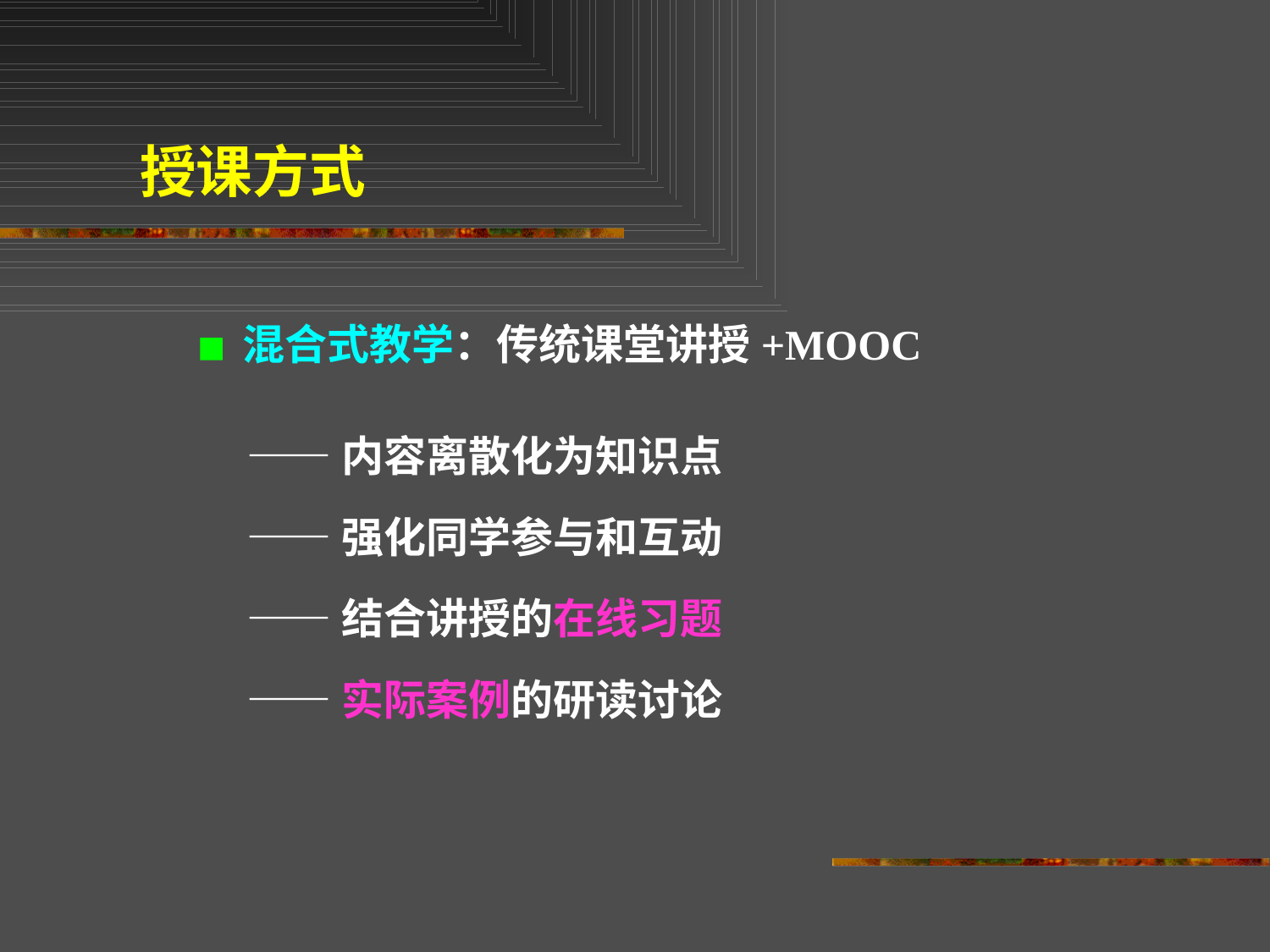

授课方式
       ■ 混合式教学：传统课堂讲授+MOOC
           ——内容离散化为知识点
           ——强化同学参与和互动
           ——结合讲授的在线习题
           ——实际案例的研读讨论